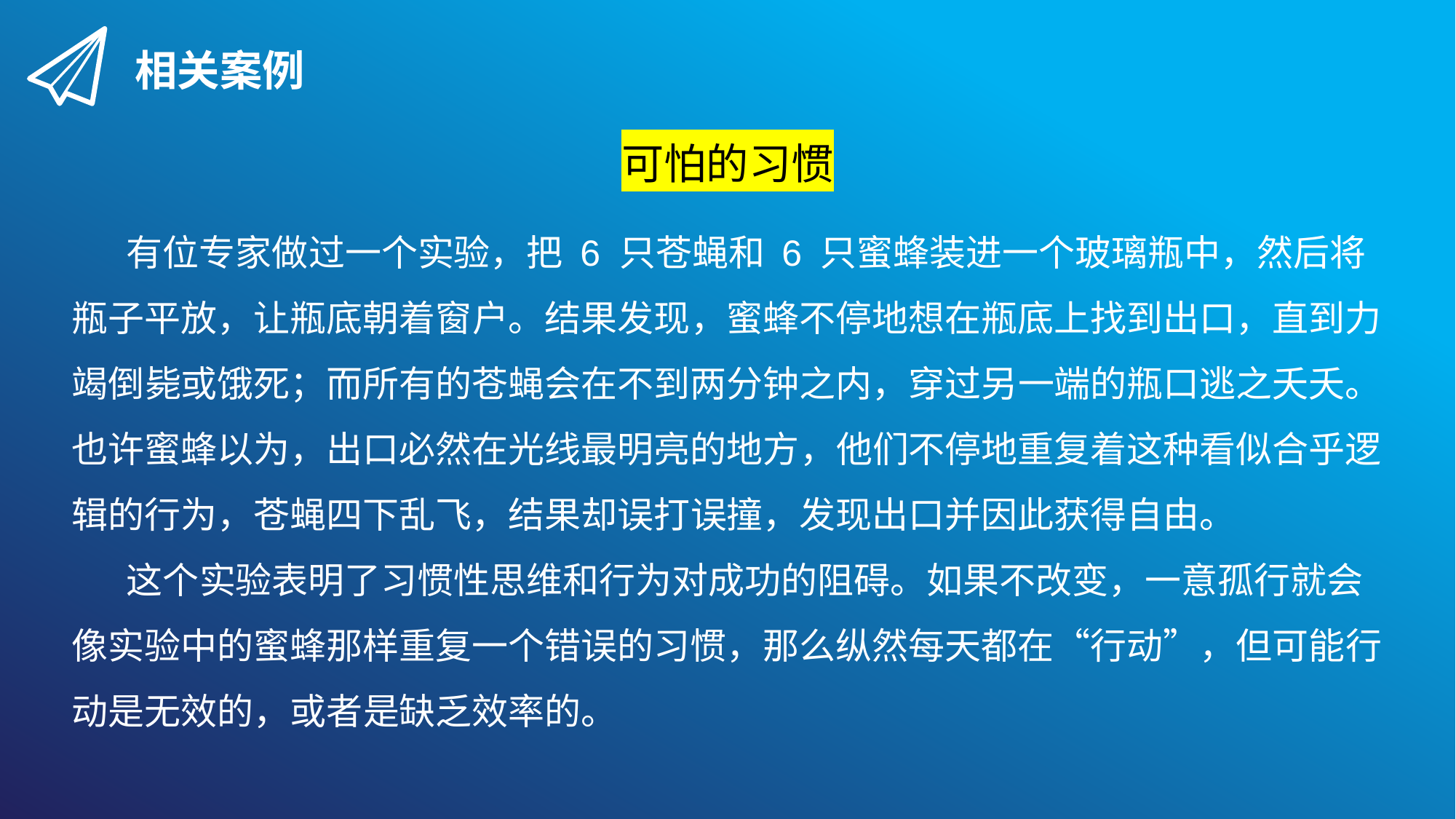

相关案例
可怕的习惯
有位专家做过一个实验，把 6 只苍蝇和 6 只蜜蜂装进一个玻璃瓶中，然后将瓶子平放，让瓶底朝着窗户。结果发现，蜜蜂不停地想在瓶底上找到出口，直到力竭倒毙或饿死；而所有的苍蝇会在不到两分钟之内，穿过另一端的瓶口逃之夭夭。也许蜜蜂以为，出口必然在光线最明亮的地方，他们不停地重复着这种看似合乎逻辑的行为，苍蝇四下乱飞，结果却误打误撞，发现出口并因此获得自由。
这个实验表明了习惯性思维和行为对成功的阻碍。如果不改变，一意孤行就会像实验中的蜜蜂那样重复一个错误的习惯，那么纵然每天都在“行动”，但可能行动是无效的，或者是缺乏效率的。